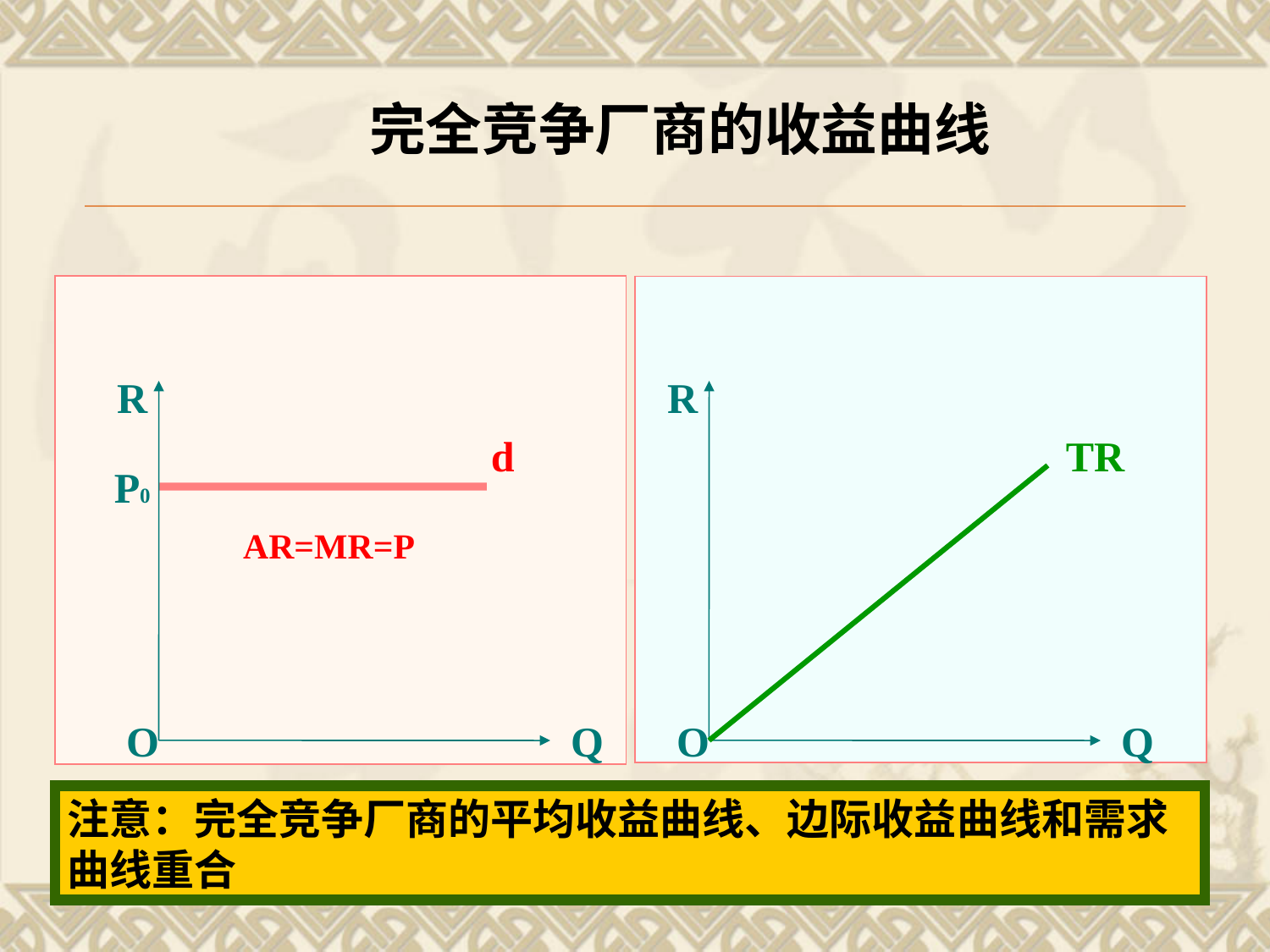

完全竞争厂商的收益曲线

R
R

d
TR
P0

AR=MR=P
O
Q
O
Q

注意：完全竞争厂商的平均收益曲线、边际收益曲线和需求曲线重合